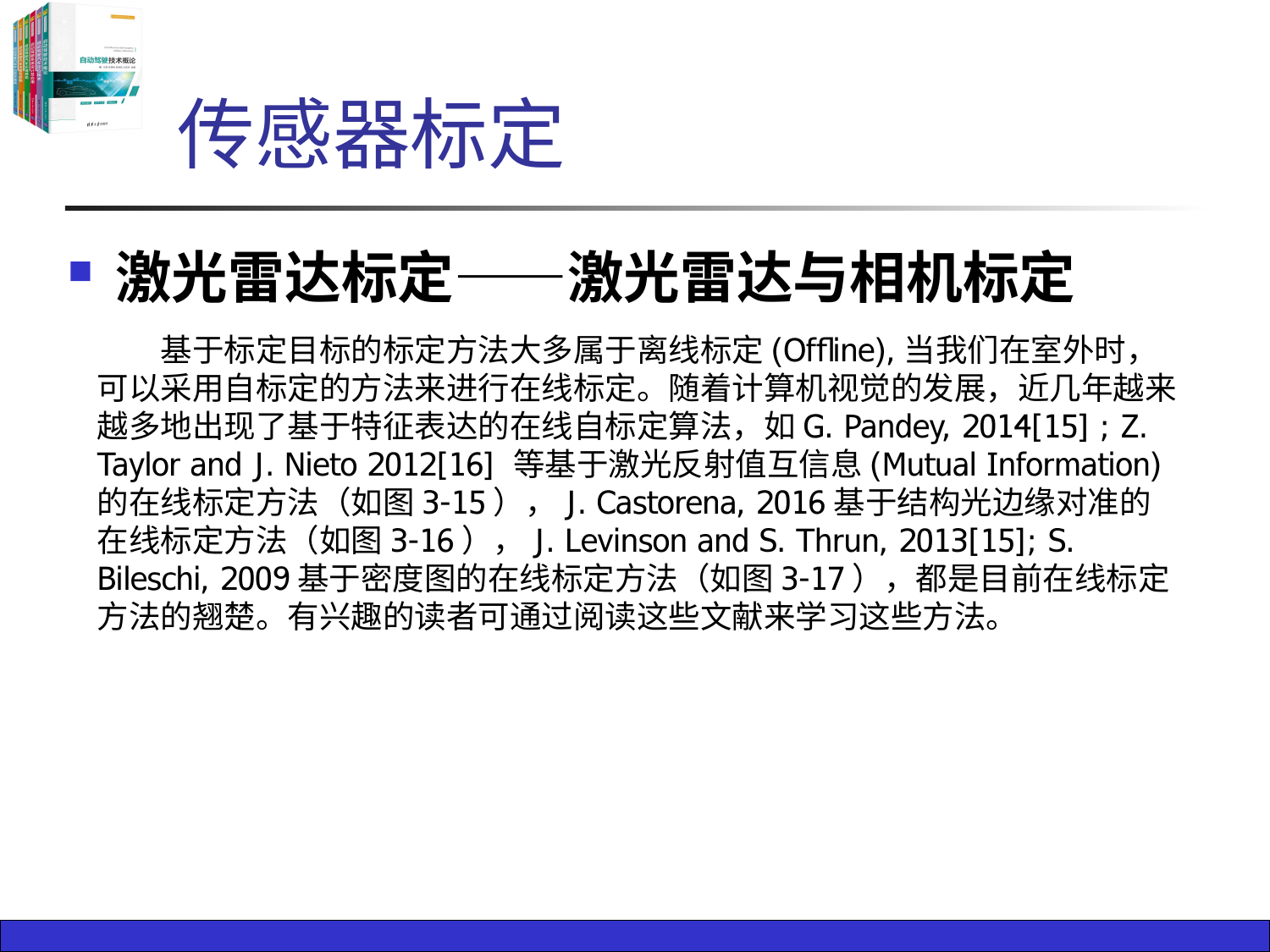

# 传感器标定
激光雷达标定——激光雷达与相机标定
基于标定目标的标定方法大多属于离线标定(Offline),当我们在室外时，可以采用自标定的方法来进行在线标定。随着计算机视觉的发展，近几年越来越多地出现了基于特征表达的在线自标定算法，如G. Pandey, 2014[15] ; Z. Taylor and J. Nieto 2012[16] 等基于激光反射值互信息(Mutual Information)的在线标定方法（如图3-15），J. Castorena, 2016基于结构光边缘对准的在线标定方法（如图3-16），J. Levinson and S. Thrun, 2013[15]; S. Bileschi, 2009基于密度图的在线标定方法（如图3-17），都是目前在线标定方法的翘楚。有兴趣的读者可通过阅读这些文献来学习这些方法。